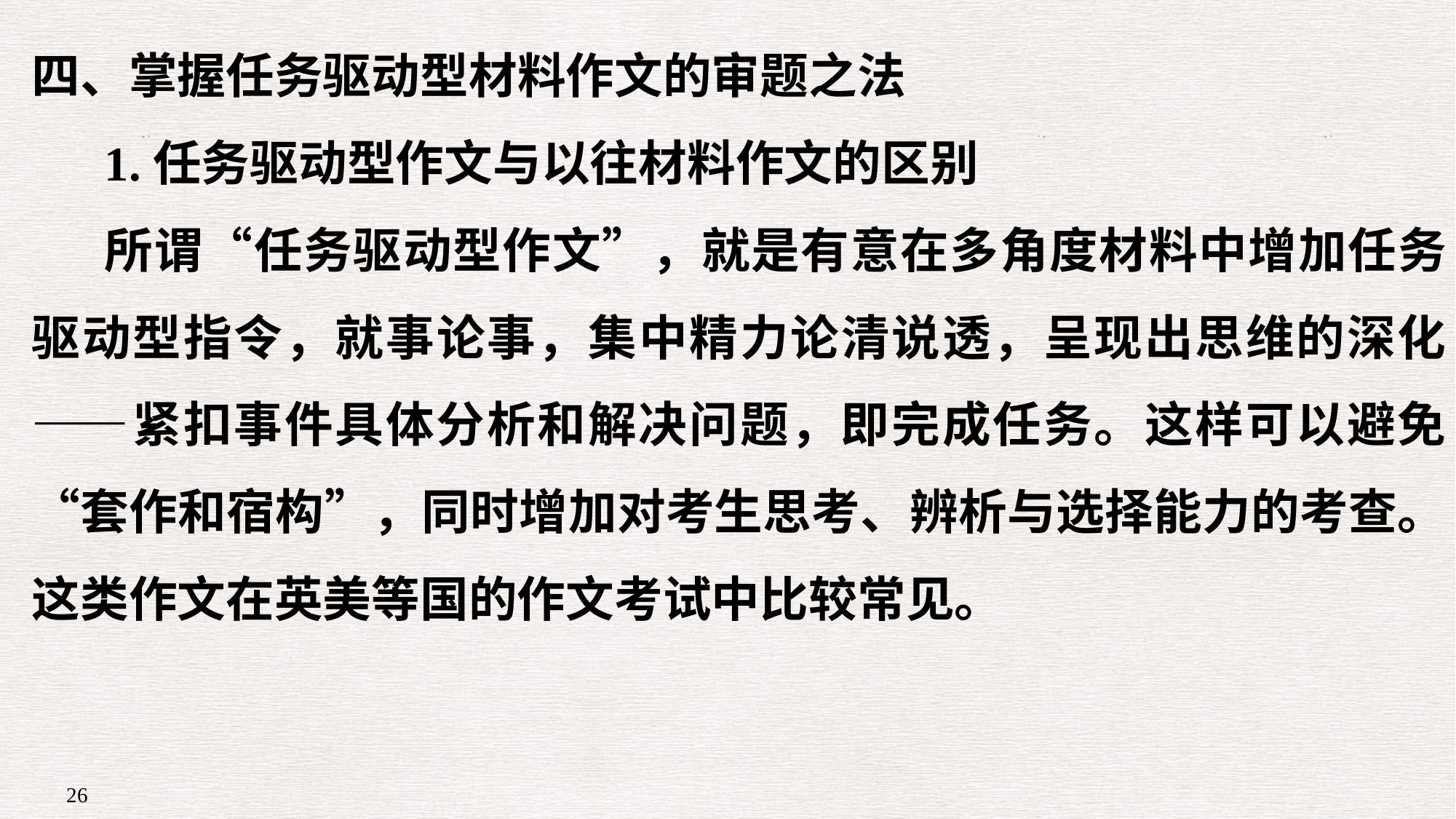

四、掌握任务驱动型材料作文的审题之法
1.任务驱动型作文与以往材料作文的区别
所谓“任务驱动型作文”，就是有意在多角度材料中增加任务驱动型指令，就事论事，集中精力论清说透，呈现出思维的深化——紧扣事件具体分析和解决问题，即完成任务。这样可以避免“套作和宿构”，同时增加对考生思考、辨析与选择能力的考查。这类作文在英美等国的作文考试中比较常见。